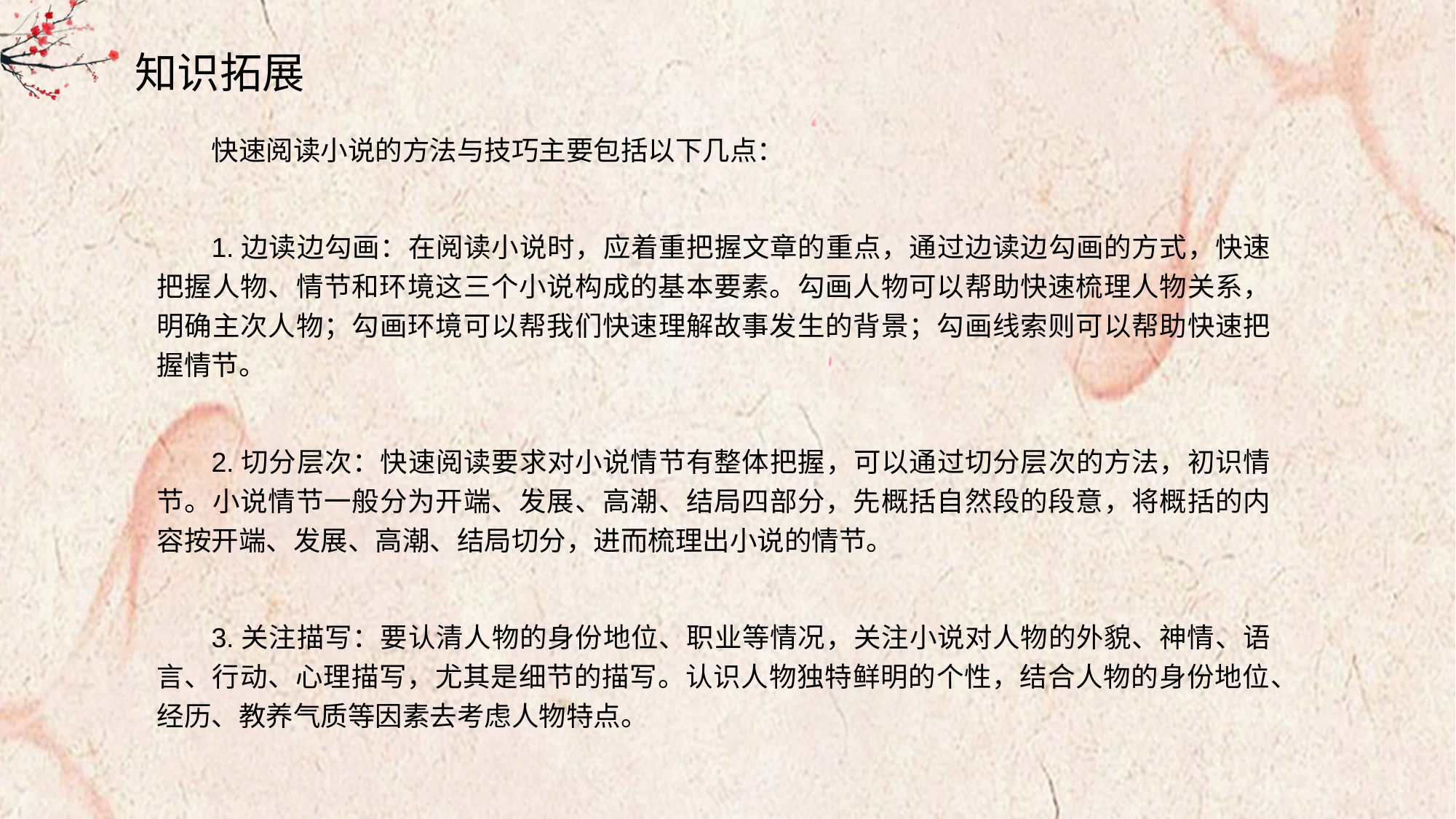

知识拓展
快速阅读小说的方法与技巧主要包括以下几点：

1.边读边勾画：在阅读小说时，应着重把握文章的重点，通过边读边勾画的方式，快速把握人物、情节和环境这三个小说构成的基本要素。勾画人物可以帮助快速梳理人物关系，明确主次人物；勾画环境可以帮我们快速理解故事发生的背景；勾画线索则可以帮助快速把握情节。

2.切分层次：快速阅读要求对小说情节有整体把握，可以通过切分层次的方法，初识情节。小说情节一般分为开端、发展、高潮、结局四部分，先概括自然段的段意，将概括的内容按开端、发展、高潮、结局切分，进而梳理出小说的情节。

3.关注描写：要认清人物的身份地位、职业等情况，关注小说对人物的外貌、神情、语言、行动、心理描写，尤其是细节的描写。认识人物独特鲜明的个性，结合人物的身份地位、经历、教养气质等因素去考虑人物特点。